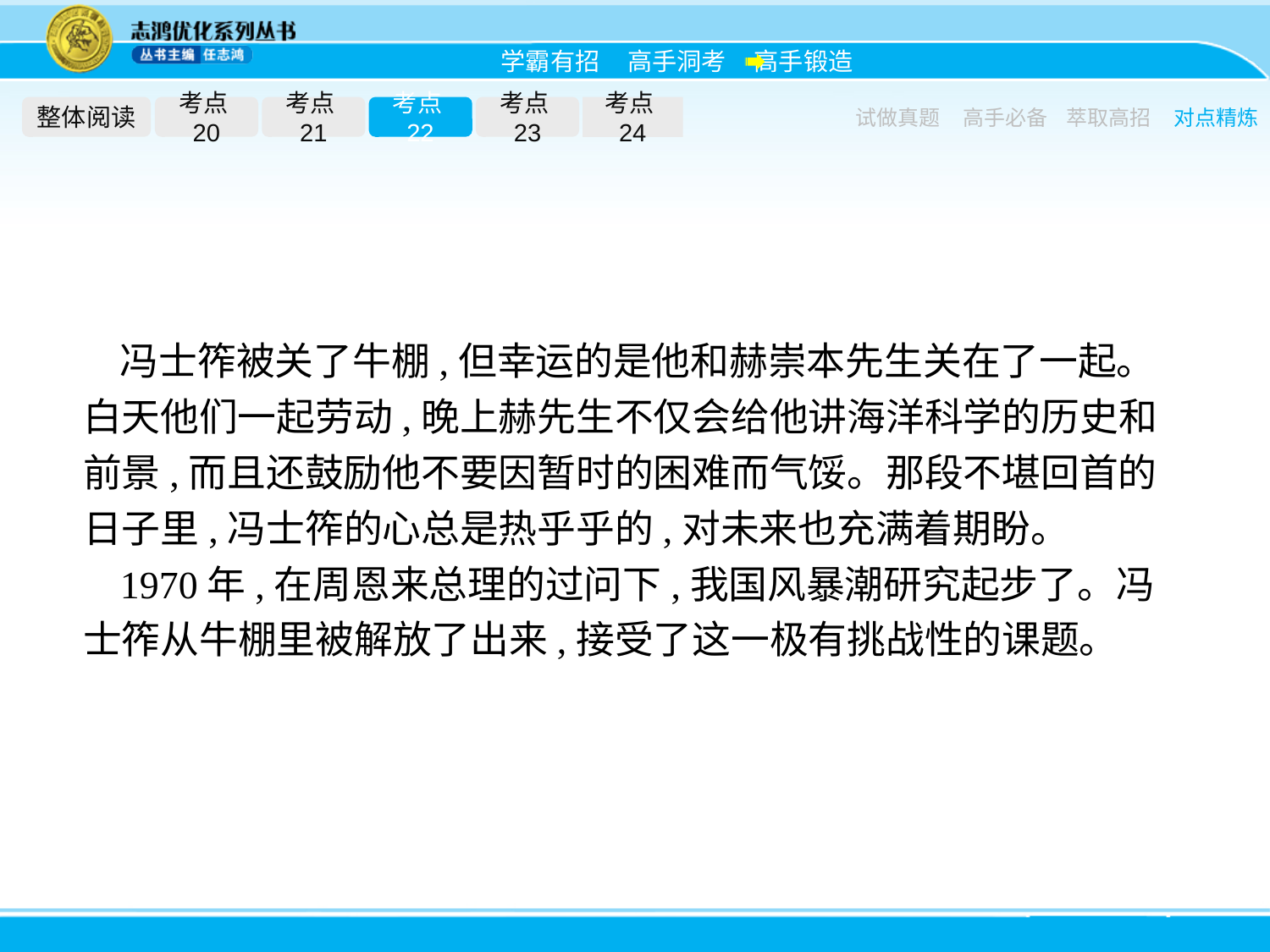

整体阅读
考点20
考点21
考点22
考点23
考点24
试做真题
高手必备
萃取高招
对点精炼
冯士筰被关了牛棚,但幸运的是他和赫崇本先生关在了一起。白天他们一起劳动,晚上赫先生不仅会给他讲海洋科学的历史和前景,而且还鼓励他不要因暂时的困难而气馁。那段不堪回首的日子里,冯士筰的心总是热乎乎的,对未来也充满着期盼。
1970年,在周恩来总理的过问下,我国风暴潮研究起步了。冯士筰从牛棚里被解放了出来,接受了这一极有挑战性的课题。